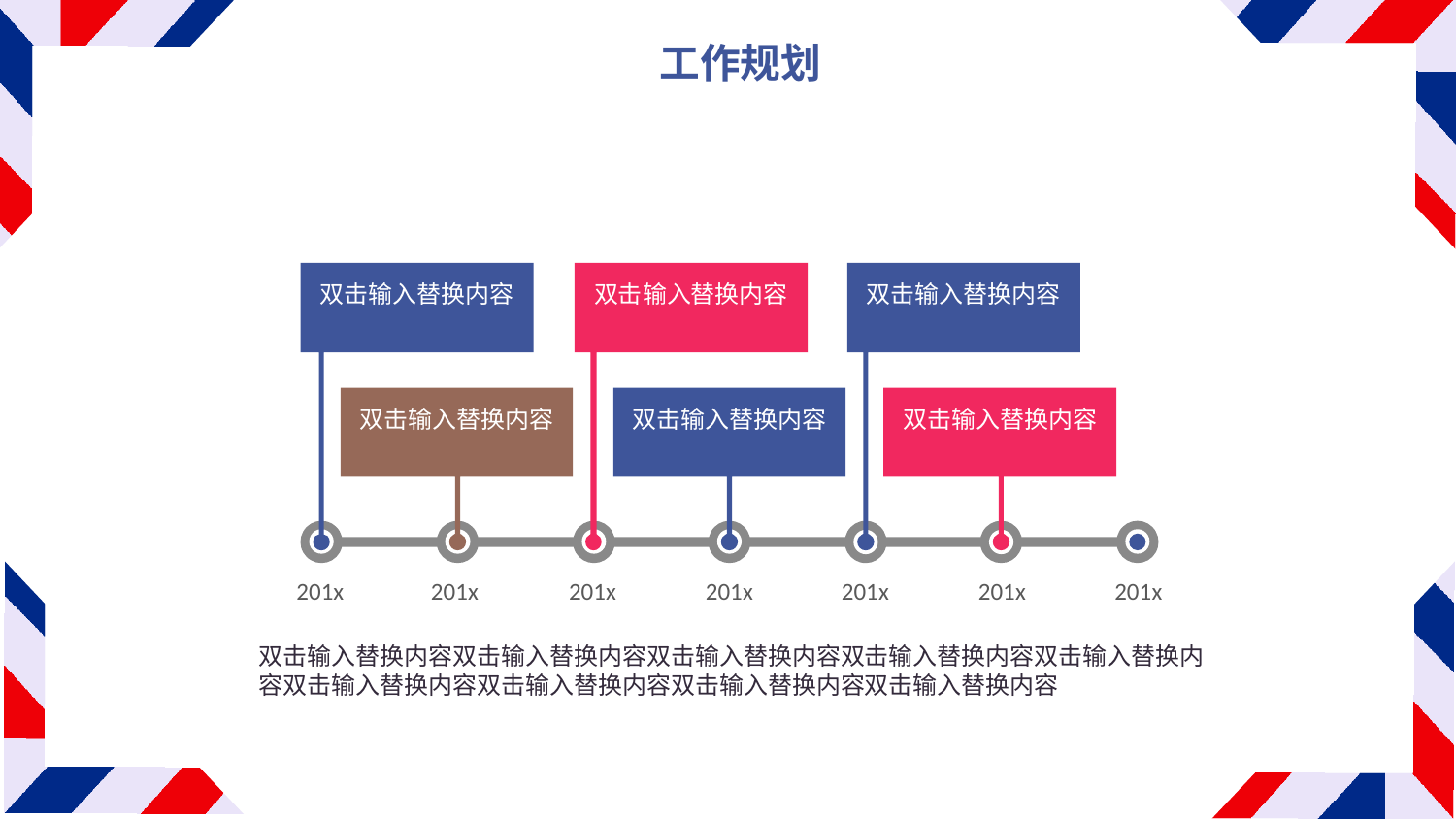

工作规划
双击输入替换内容
双击输入替换内容
双击输入替换内容
双击输入替换内容
双击输入替换内容
双击输入替换内容

201x
201x
201x
201x
201x
201x
201x
双击输入替换内容双击输入替换内容双击输入替换内容双击输入替换内容双击输入替换内容双击输入替换内容双击输入替换内容双击输入替换内容双击输入替换内容